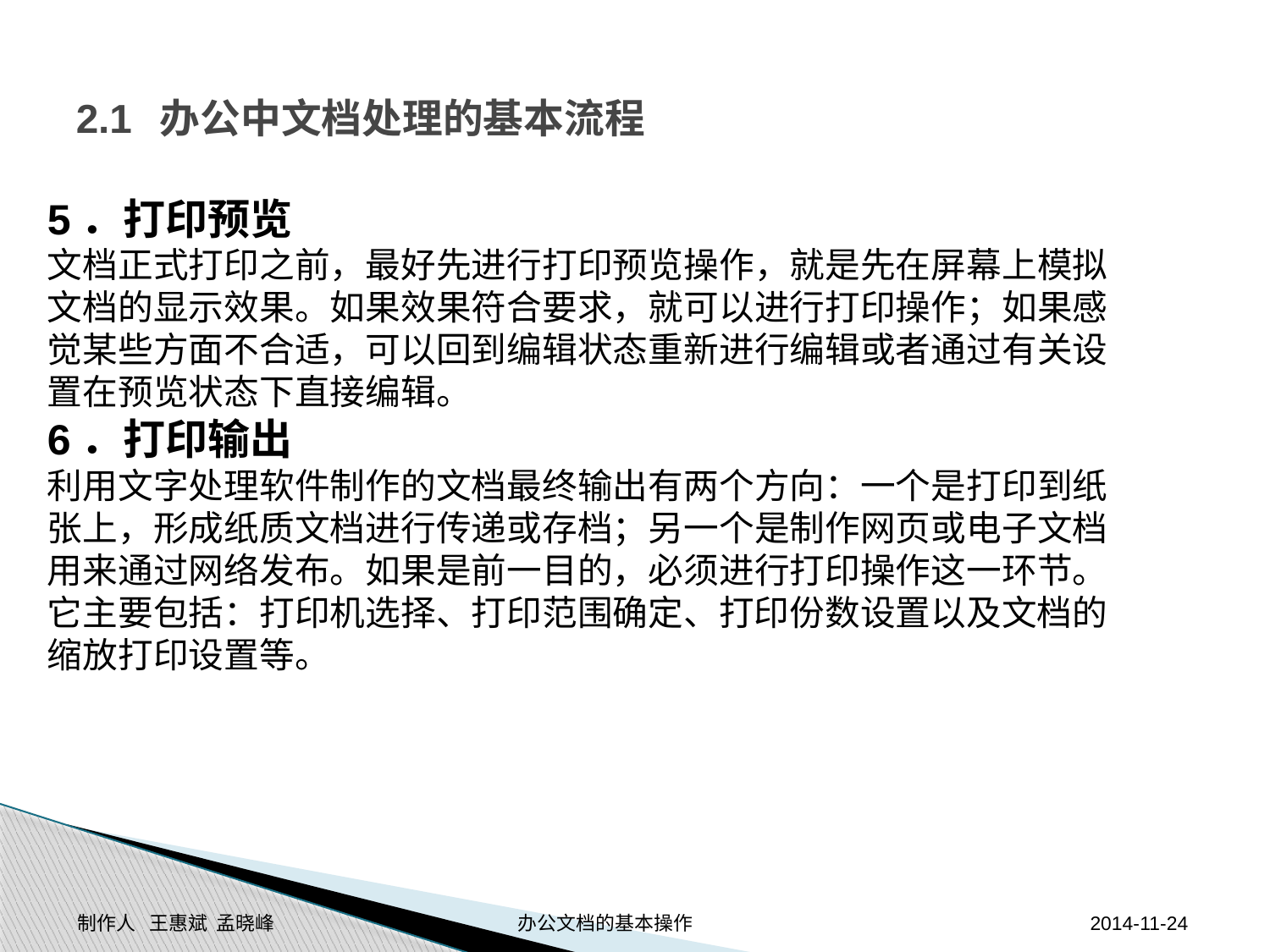

# 2.1  办公中文档处理的基本流程
5．打印预览
文档正式打印之前，最好先进行打印预览操作，就是先在屏幕上模拟文档的显示效果。如果效果符合要求，就可以进行打印操作；如果感觉某些方面不合适，可以回到编辑状态重新进行编辑或者通过有关设置在预览状态下直接编辑。
6．打印输出
利用文字处理软件制作的文档最终输出有两个方向：一个是打印到纸张上，形成纸质文档进行传递或存档；另一个是制作网页或电子文档用来通过网络发布。如果是前一目的，必须进行打印操作这一环节。它主要包括：打印机选择、打印范围确定、打印份数设置以及文档的缩放打印设置等。

制作人   王惠斌  孟晓峰                                                       办公文档的基本操作
2014-11-24